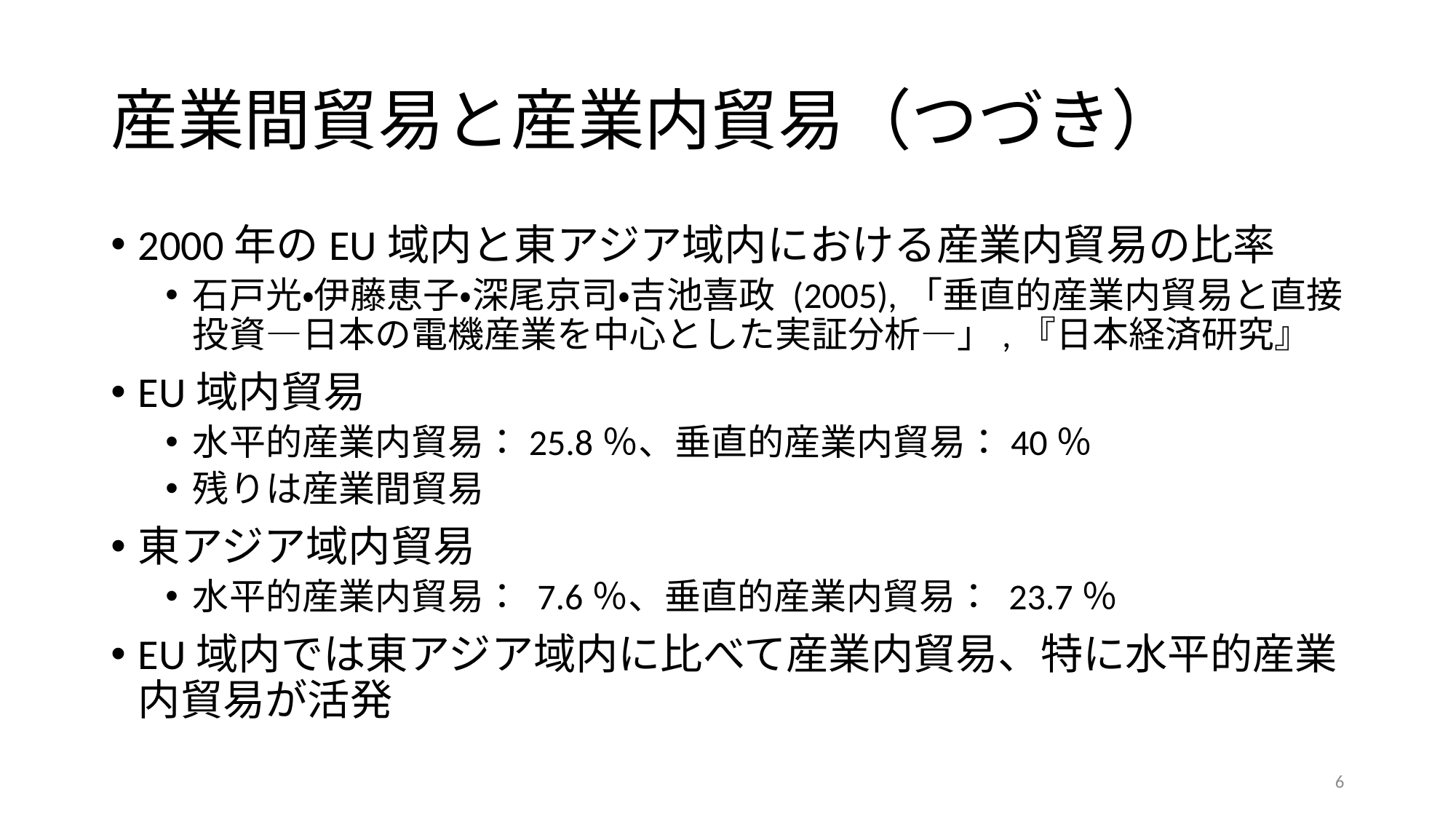

# 産業間貿易と産業内貿易（つづき）
2000年のEU域内と東アジア域内における産業内貿易の比率
石戸光・伊藤恵子・深尾京司・吉池喜政 (2005),「垂直的産業内貿易と直接投資―日本の電機産業を中心とした実証分析―」,『日本経済研究』
EU域内貿易
水平的産業内貿易：25.8％、垂直的産業内貿易：40％
残りは産業間貿易
東アジア域内貿易
水平的産業内貿易： 7.6％、垂直的産業内貿易： 23.7％
EU域内では東アジア域内に比べて産業内貿易、特に水平的産業内貿易が活発
6